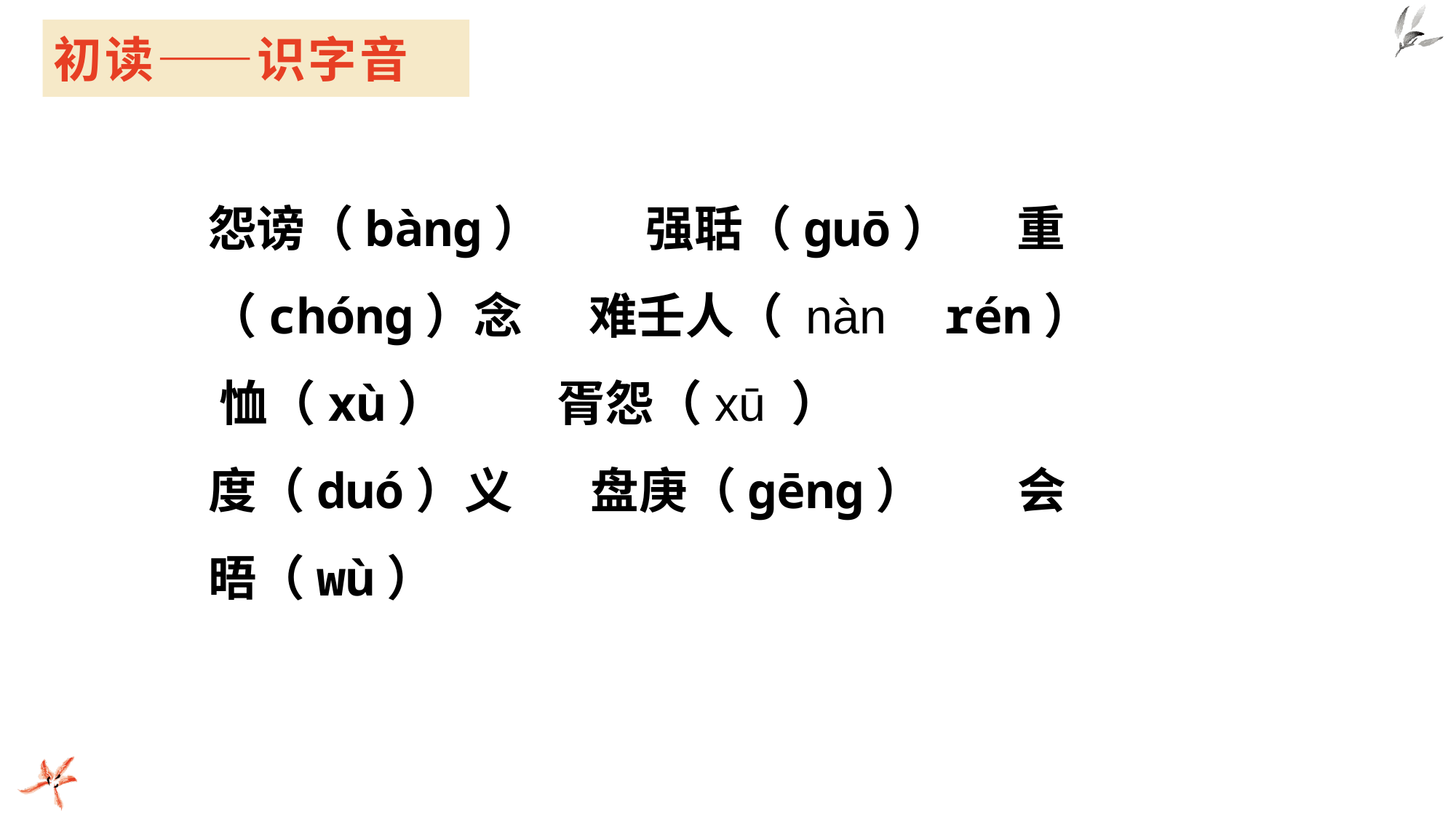

# 初读——识字音
怨谤（bàng）　     强聒（guō）      重（chóng）念      难壬人（ nàn  rén）   恤（xù）          胥怨（xū ）
度（duó）义       盘庚（gēng）　    会晤（wù）